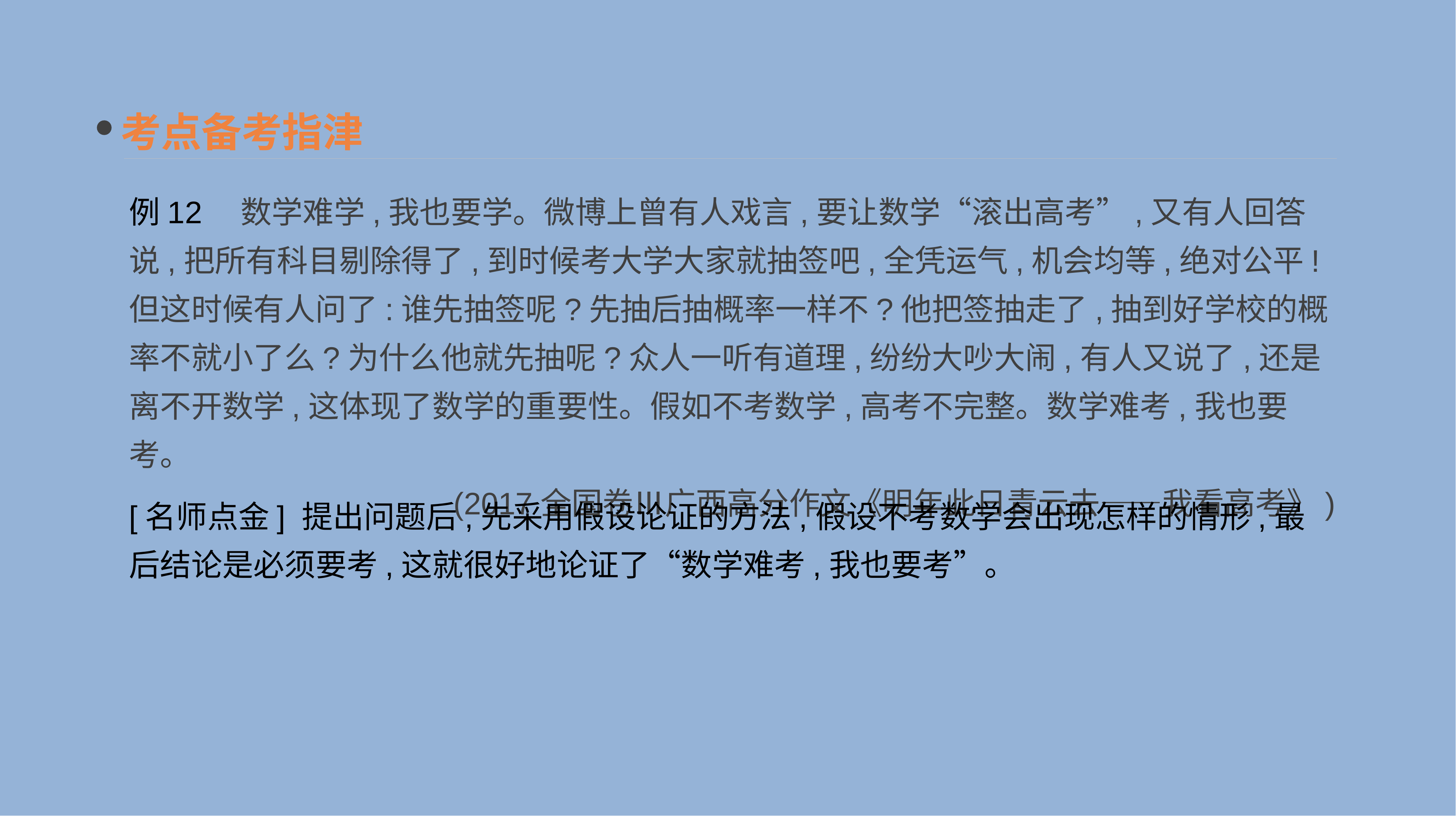

考点备考指津

例12　数学难学,我也要学。微博上曾有人戏言,要让数学“滚出高考”,又有人回答说,把所有科目剔除得了,到时候考大学大家就抽签吧,全凭运气,机会均等,绝对公平!但这时候有人问了:谁先抽签呢?先抽后抽概率一样不?他把签抽走了,抽到好学校的概率不就小了么?为什么他就先抽呢?众人一听有道理,纷纷大吵大闹,有人又说了,还是离不开数学,这体现了数学的重要性。假如不考数学,高考不完整。数学难考,我也要考。
(2017全国卷Ⅲ广西高分作文《明年此日青云去——我看高考》)

[名师点金] 提出问题后,先采用假设论证的方法,假设不考数学会出现怎样的情形,最后结论是必须要考,这就很好地论证了“数学难考,我也要考”。